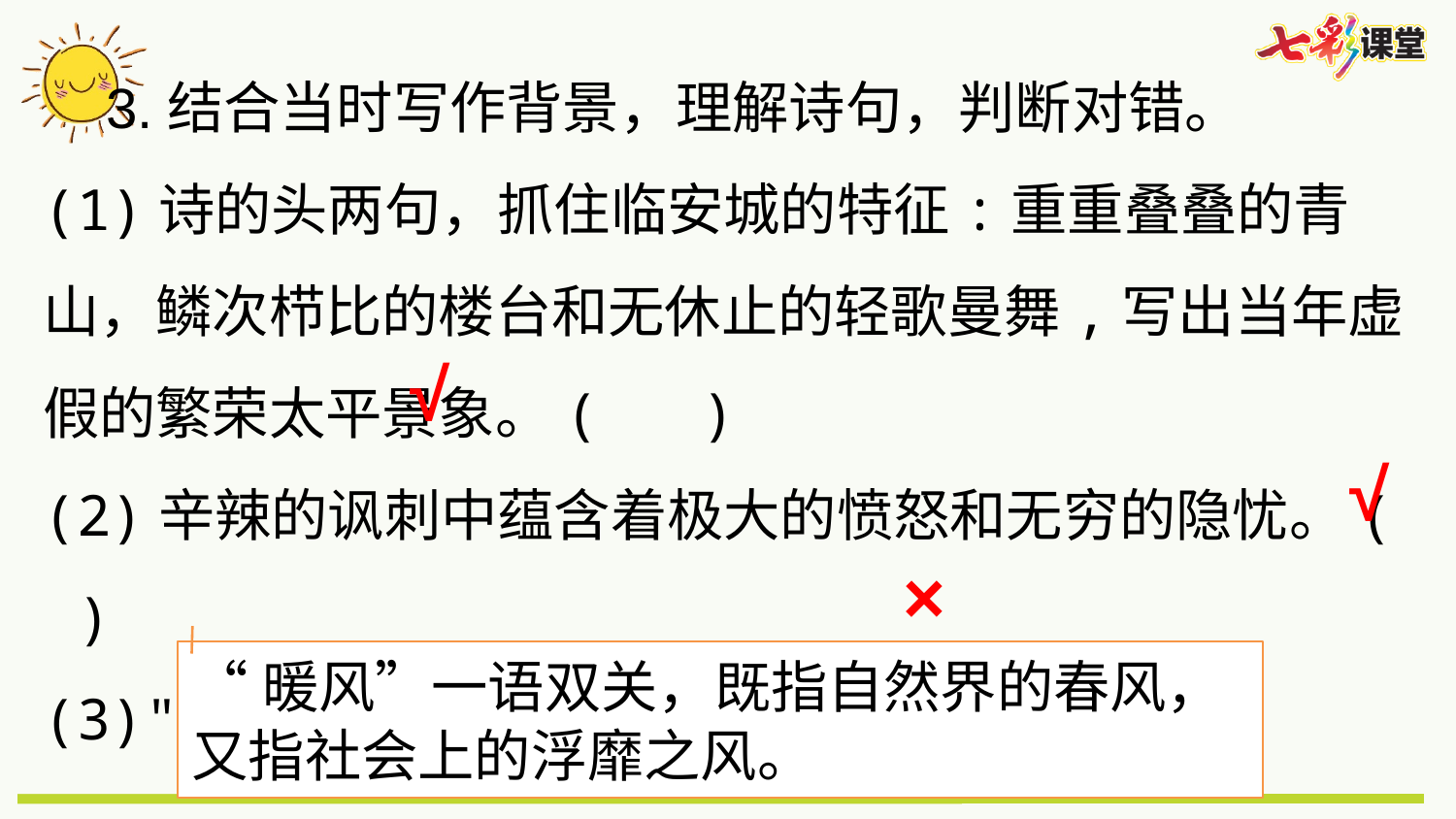

3.结合当时写作背景，理解诗句，判断对错。
(1)诗的头两句，抓住临安城的特征:重重叠叠的青山，鳞次栉比的楼台和无休止的轻歌曼舞,写出当年虚假的繁荣太平景象。(   )
(2)辛辣的讽刺中蕴含着极大的愤怒和无穷的隐忧。(   )
(3)"暖风"指的是自然界的春风。(   )
√
√
×
“暖风”一语双关，既指自然界的春风，又指社会上的浮靡之风。